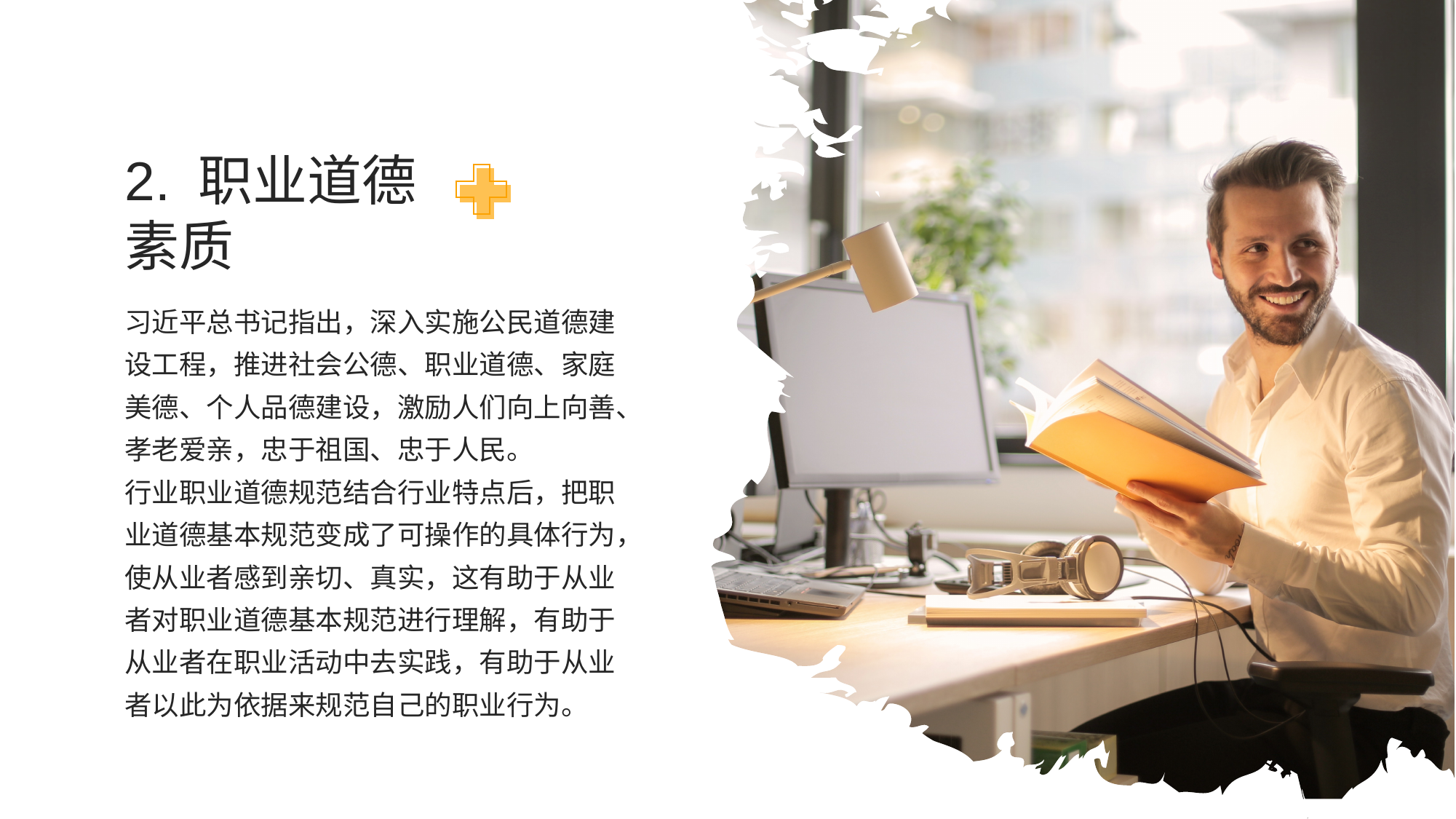

2. 职业道德素质

习近平总书记指出，深入实施公民道德建设工程，推进社会公德、职业道德、家庭美德、个人品德建设，激励人们向上向善、孝老爱亲，忠于祖国、忠于人民。
行业职业道德规范结合行业特点后，把职业道德基本规范变成了可操作的具体行为，使从业者感到亲切、真实，这有助于从业者对职业道德基本规范进行理解，有助于从业者在职业活动中去实践，有助于从业者以此为依据来规范自己的职业行为。